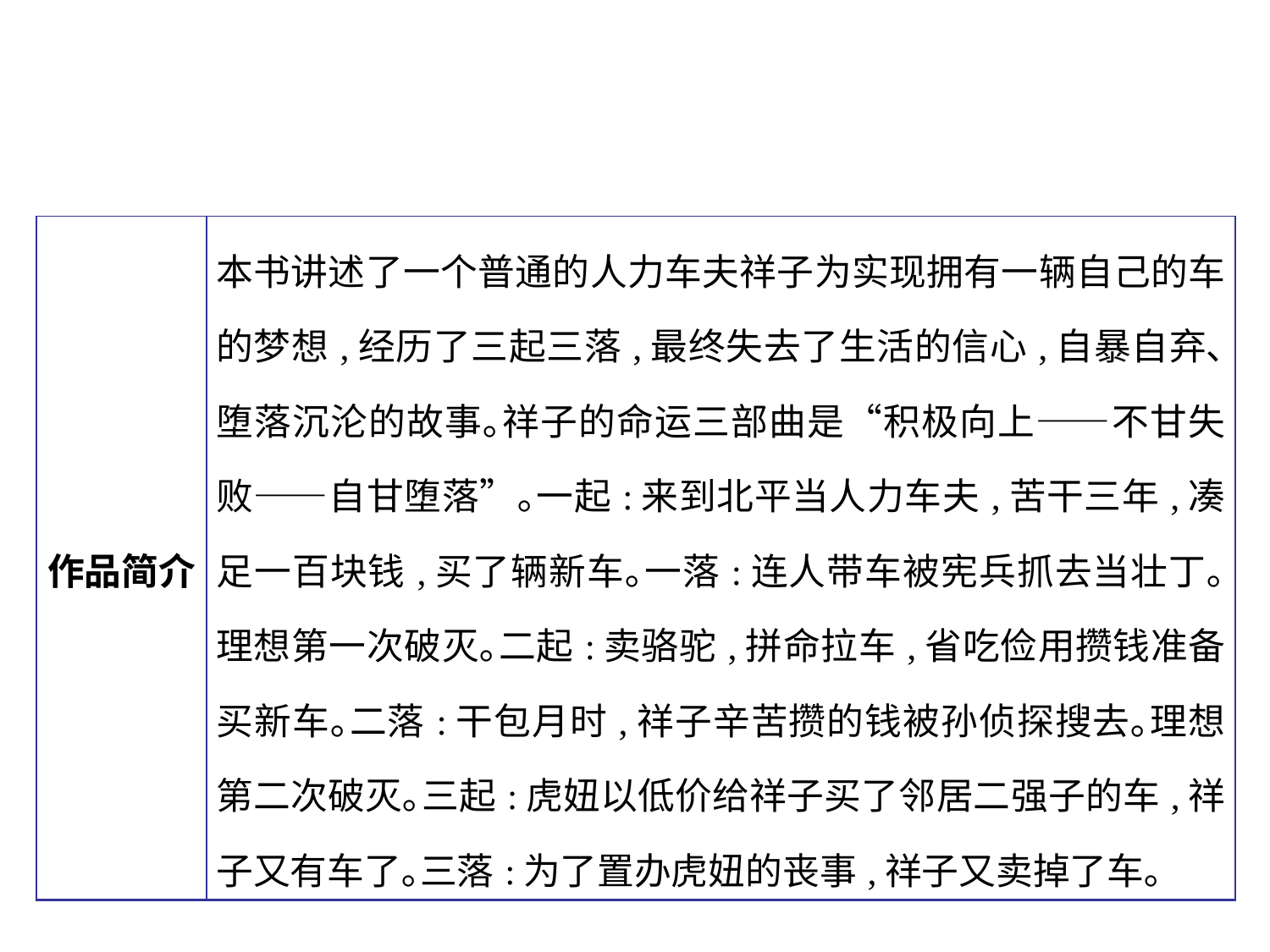

| 作品简介 | 本书讲述了一个普通的人力车夫祥子为实现拥有一辆自己的车的梦想,经历了三起三落,最终失去了生活的信心,自暴自弃､堕落沉沦的故事｡祥子的命运三部曲是“积极向上——不甘失败——自甘堕落”｡一起:来到北平当人力车夫,苦干三年,凑足一百块钱,买了辆新车｡一落:连人带车被宪兵抓去当壮丁｡理想第一次破灭｡二起:卖骆驼,拼命拉车,省吃俭用攒钱准备买新车｡二落:干包月时,祥子辛苦攒的钱被孙侦探搜去｡理想第二次破灭｡三起:虎妞以低价给祥子买了邻居二强子的车,祥子又有车了｡三落:为了置办虎妞的丧事,祥子又卖掉了车｡ |
| --- | --- |